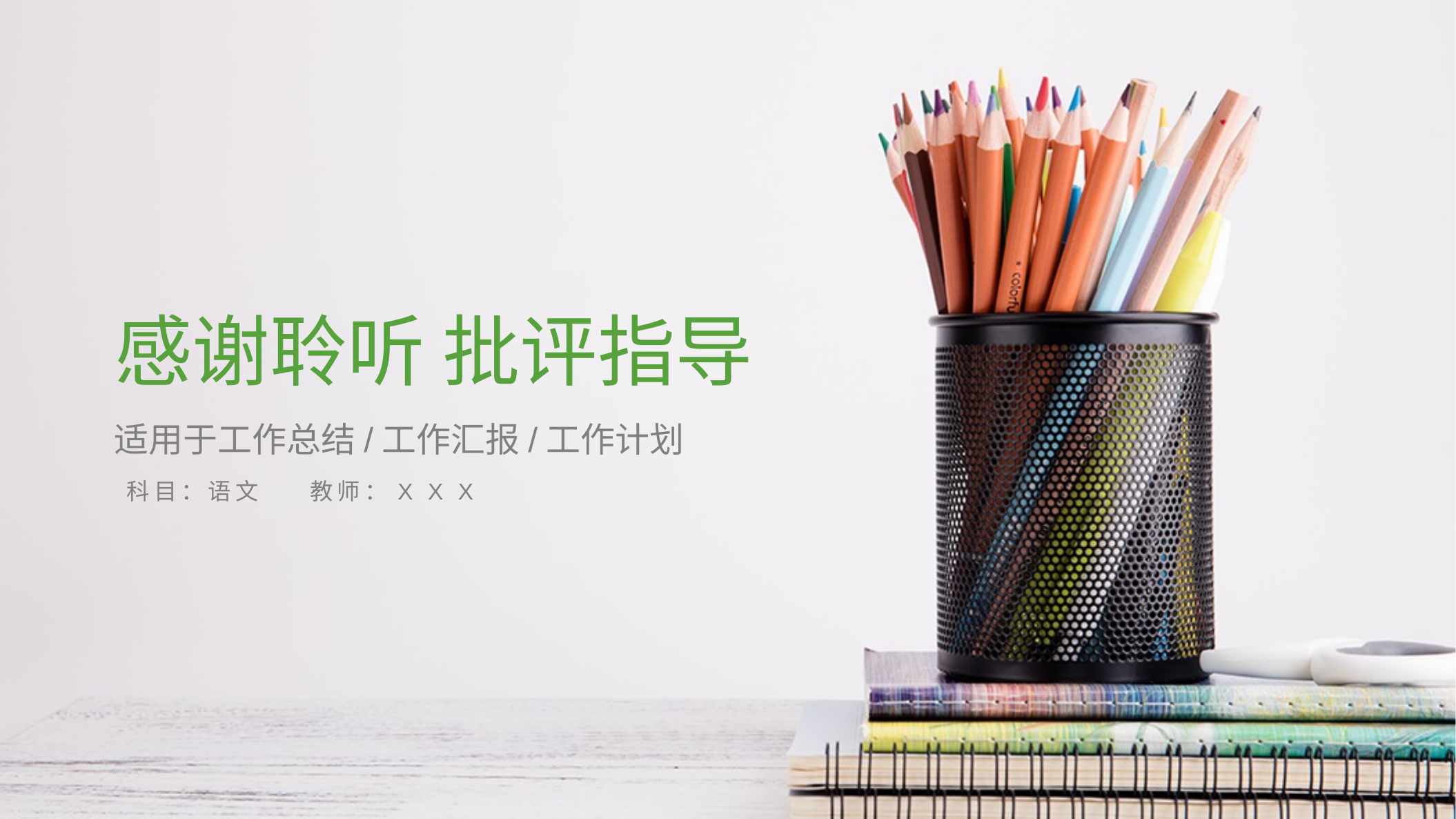

感谢聆听 批评指导
适用于工作总结/工作汇报/工作计划
科目：语文     教师：X X X